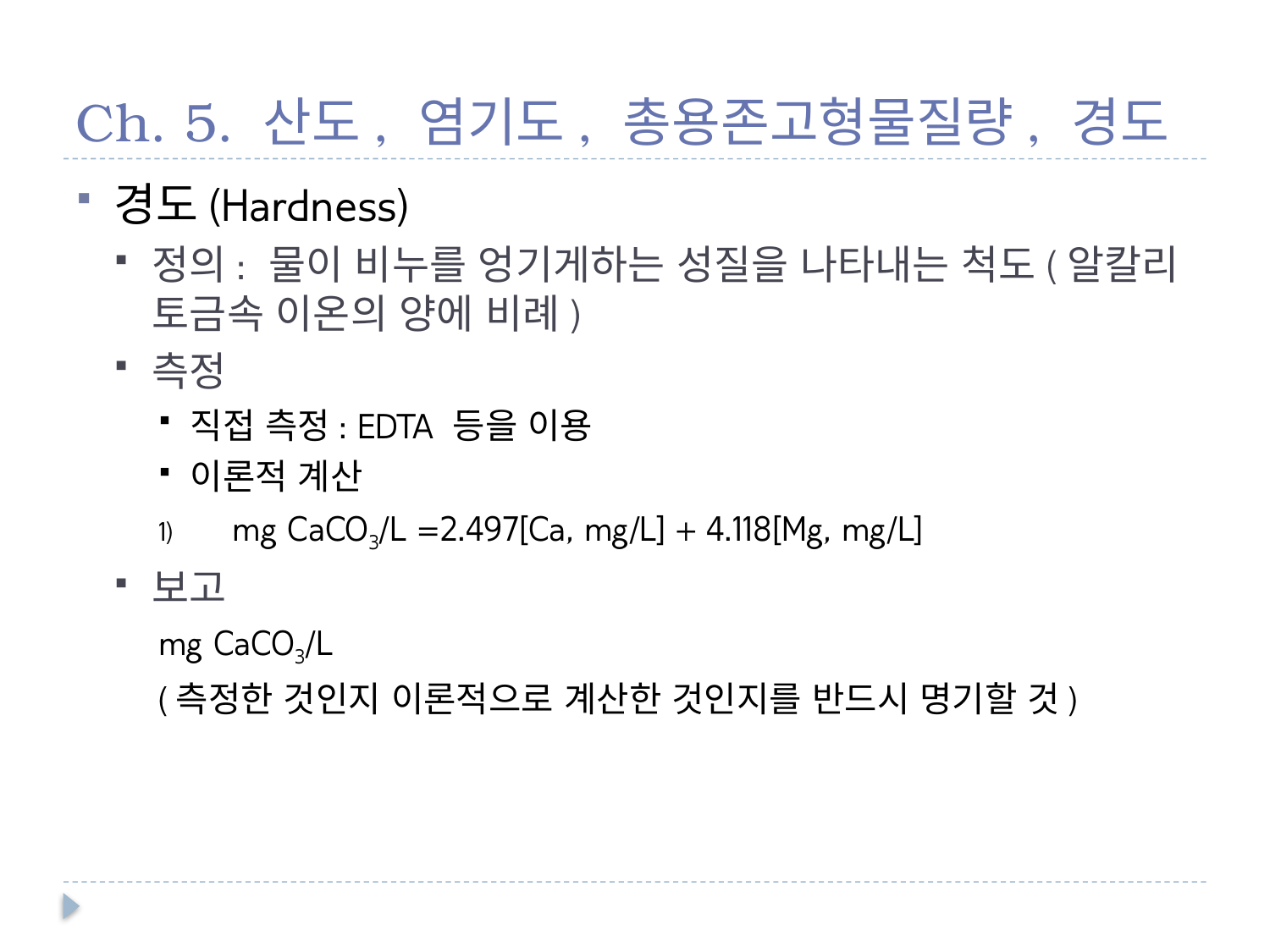

# Ch. 5. 산도, 염기도, 총용존고형물질량, 경도
경도(Hardness)
정의: 물이 비누를 엉기게하는 성질을 나타내는 척도(알칼리 토금속 이온의 양에 비례)
측정
직접 측정: EDTA 등을 이용
이론적 계산
 mg CaCO3/L =2.497[Ca, mg/L] + 4.118[Mg, mg/L]
보고
mg CaCO3/L
(측정한 것인지 이론적으로 계산한 것인지를 반드시 명기할 것)